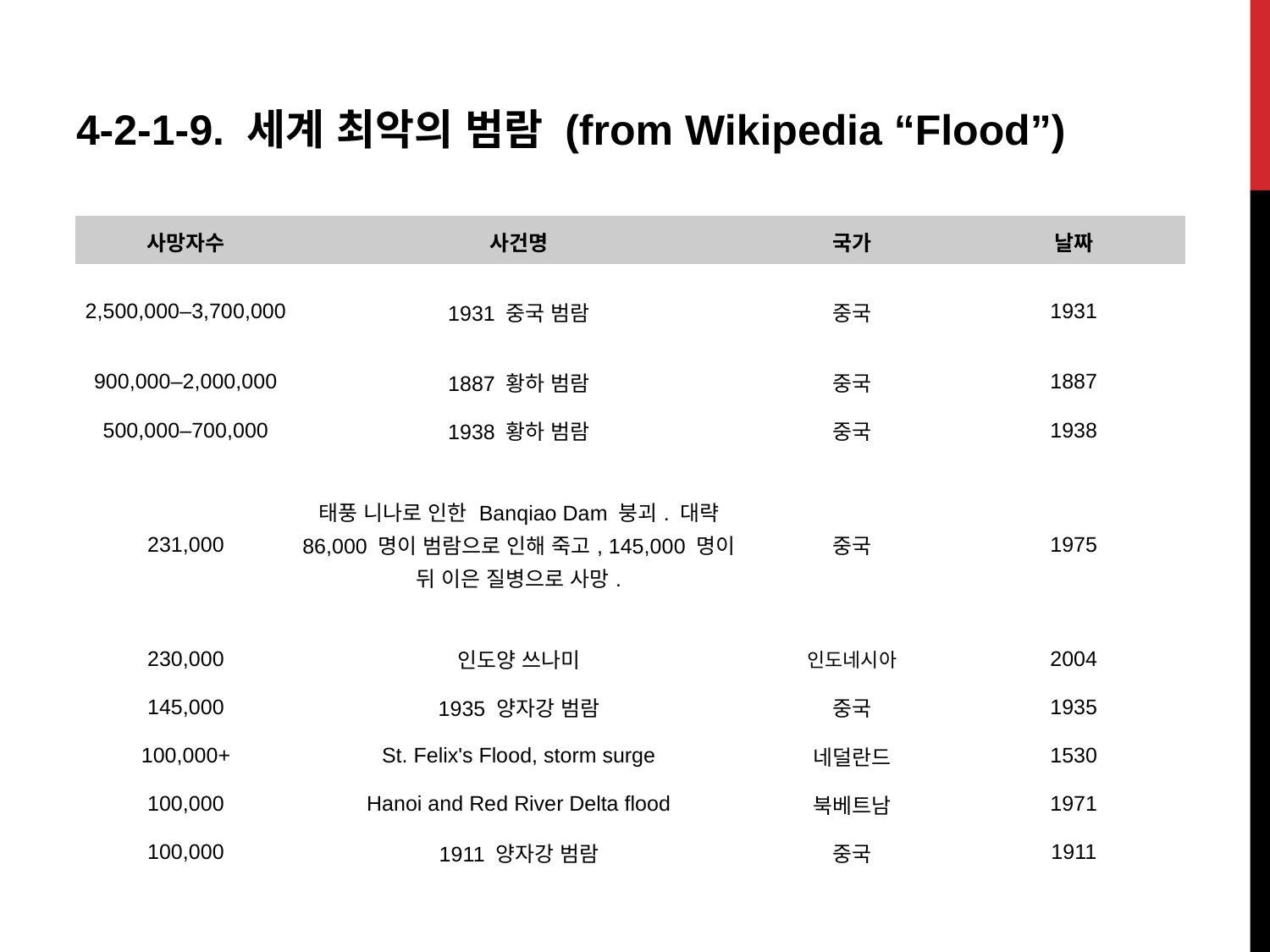

4-2-1-9. 세계 최악의 범람 (from Wikipedia “Flood”)

| 사망자수 | 사건명 | 국가 | 날짜 |
| --- | --- | --- | --- |
| 2,500,000–3,700,000 | 1931 중국 범람 | 중국 | 1931 |
| 900,000–2,000,000 | 1887 황하 범람 | 중국 | 1887 |
| 500,000–700,000 | 1938 황하 범람 | 중국 | 1938 |
| 231,000 | 태풍 니나로 인한 Banqiao Dam 붕괴. 대략 86,000 명이 범람으로 인해 죽고, 145,000 명이 뒤 이은 질병으로 사망. | 중국 | 1975 |
| 230,000 | 인도양 쓰나미 | 인도네시아 | 2004 |
| 145,000 | 1935 양자강 범람 | 중국 | 1935 |
| 100,000+ | St. Felix's Flood, storm surge | 네덜란드 | 1530 |
| 100,000 | Hanoi and Red River Delta flood | 북베트남 | 1971 |
| 100,000 | 1911 양자강 범람 | 중국 | 1911 |